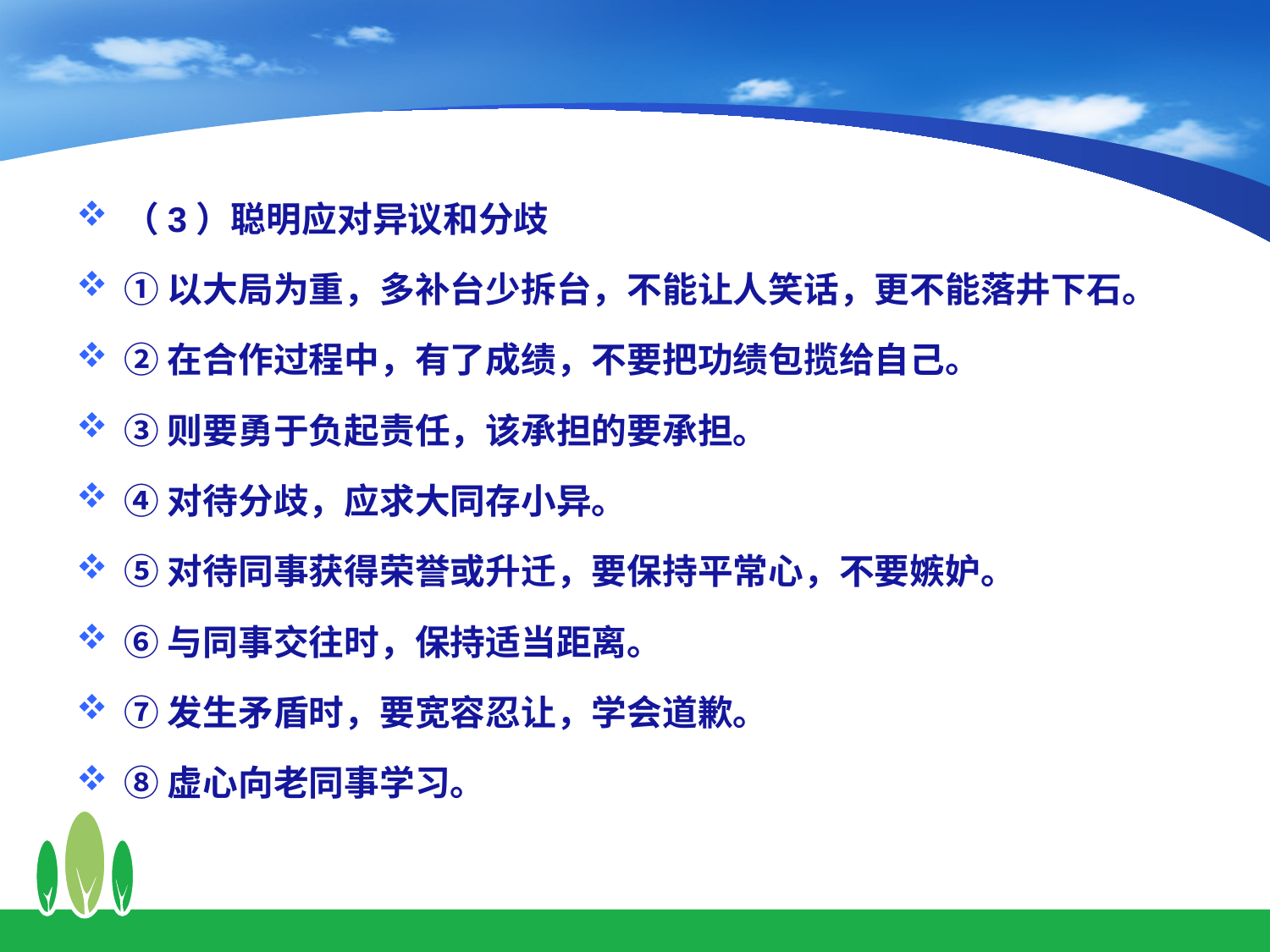

（3）聪明应对异议和分歧
①以大局为重，多补台少拆台，不能让人笑话，更不能落井下石。
②在合作过程中，有了成绩，不要把功绩包揽给自己。
③则要勇于负起责任，该承担的要承担。
④对待分歧，应求大同存小异。
⑤对待同事获得荣誉或升迁，要保持平常心，不要嫉妒。
⑥与同事交往时，保持适当距离。
⑦发生矛盾时，要宽容忍让，学会道歉。
⑧虚心向老同事学习。

84